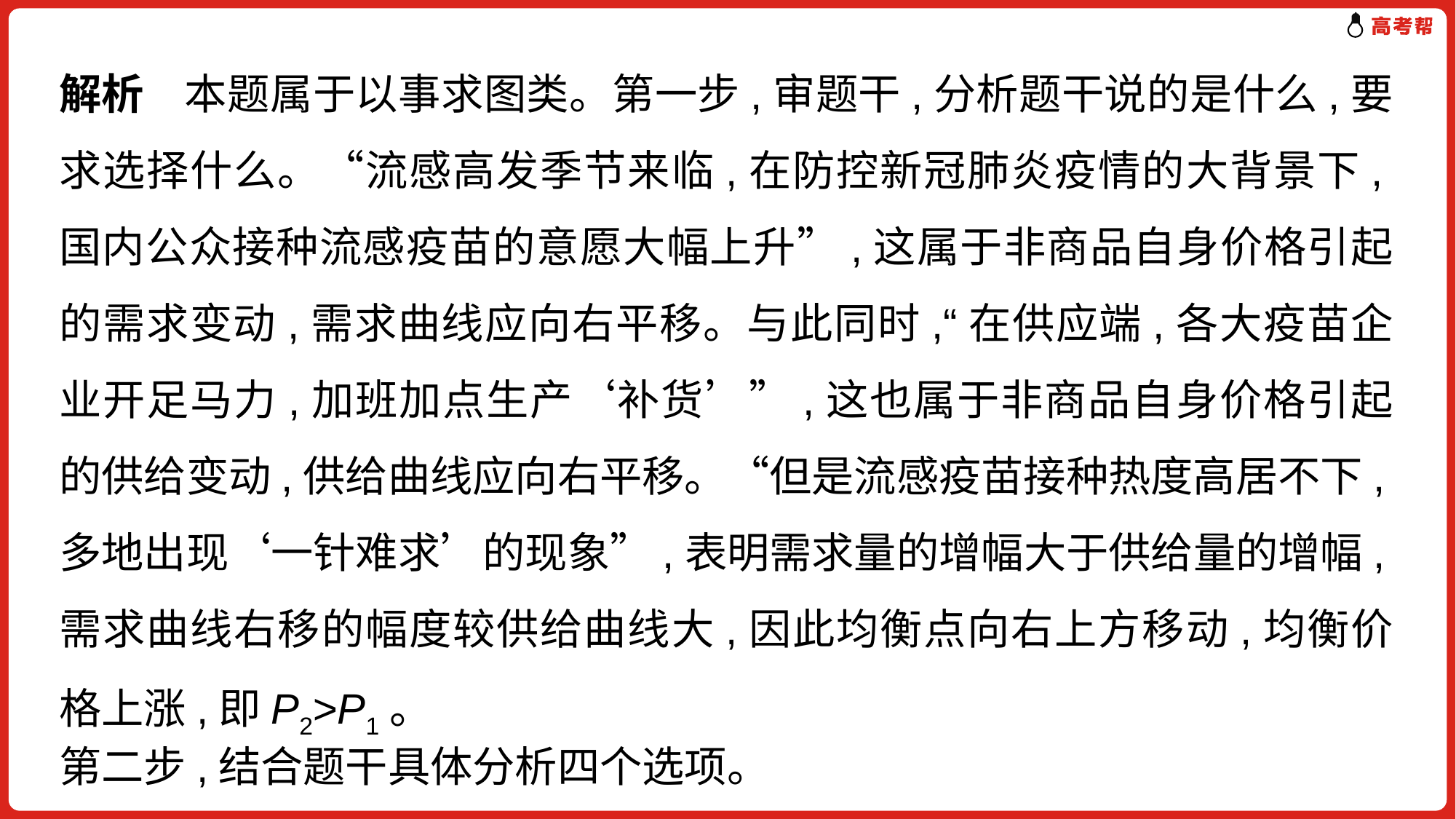

解析    本题属于以事求图类。第一步,审题干,分析题干说的是什么,要求选择什么。“流感高发季节来临,在防控新冠肺炎疫情的大背景下,国内公众接种流感疫苗的意愿大幅上升”,这属于非商品自身价格引起的需求变动,需求曲线应向右平移。与此同时,“在供应端,各大疫苗企业开足马力,加班加点生产‘补货’”,这也属于非商品自身价格引起的供给变动,供给曲线应向右平移。“但是流感疫苗接种热度高居不下,多地出现‘一针难求’的现象”,表明需求量的增幅大于供给量的增幅,需求曲线右移的幅度较供给曲线大,因此均衡点向右上方移动,均衡价格上涨,即P2>P1。
第二步,结合题干具体分析四个选项。